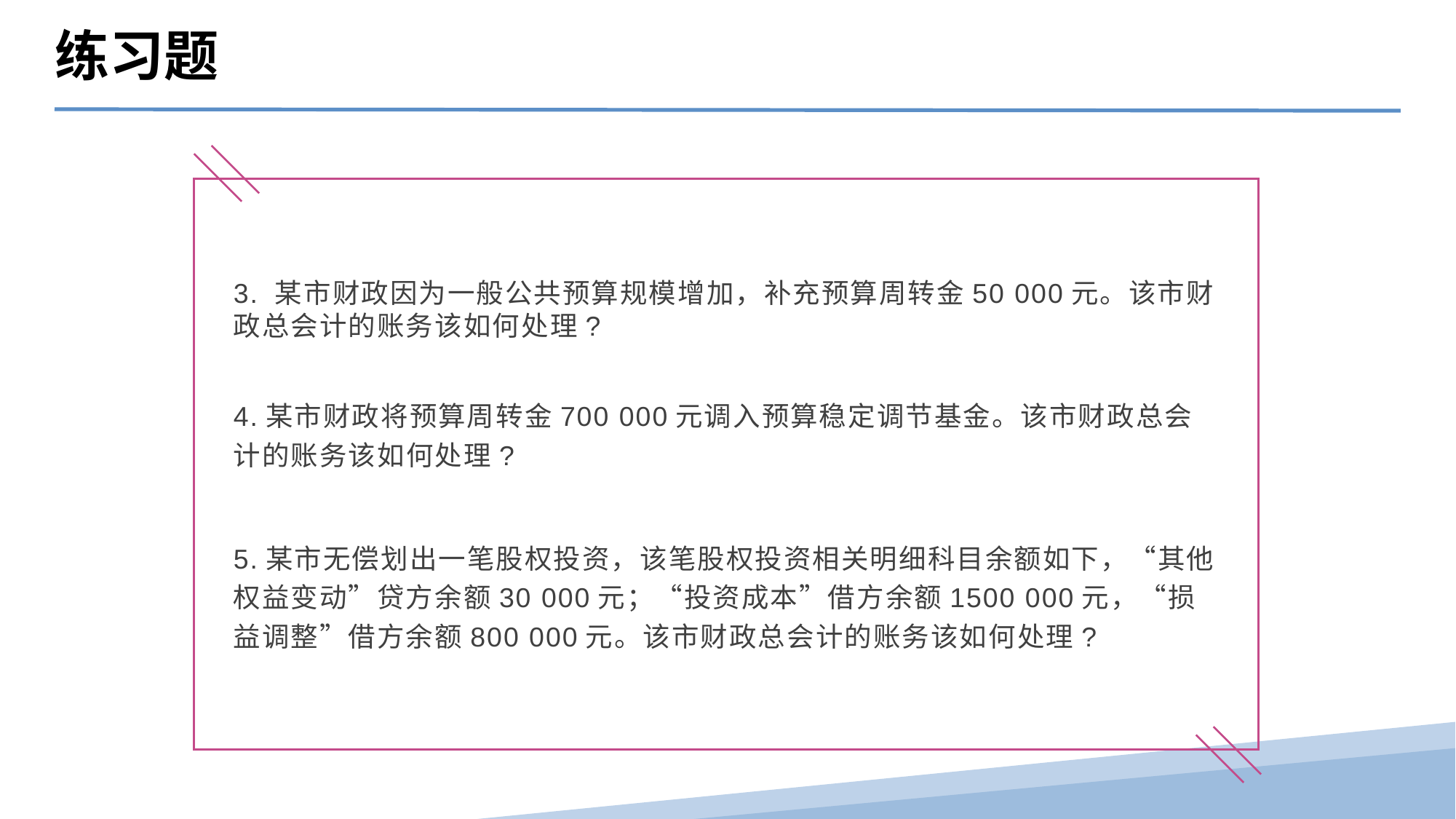

练习题

3. 某市财政因为一般公共预算规模增加，补充预算周转金50 000元。该市财政总会计的账务该如何处理?

4.某市财政将预算周转金700 000元调入预算稳定调节基金。该市财政总会计的账务该如何处理?

5.某市无偿划出一笔股权投资，该笔股权投资相关明细科目余额如下，“其他权益变动”贷方余额30 000元；“投资成本”借方余额1500 000元，“损益调整”借方余额800 000元。该市财政总会计的账务该如何处理?